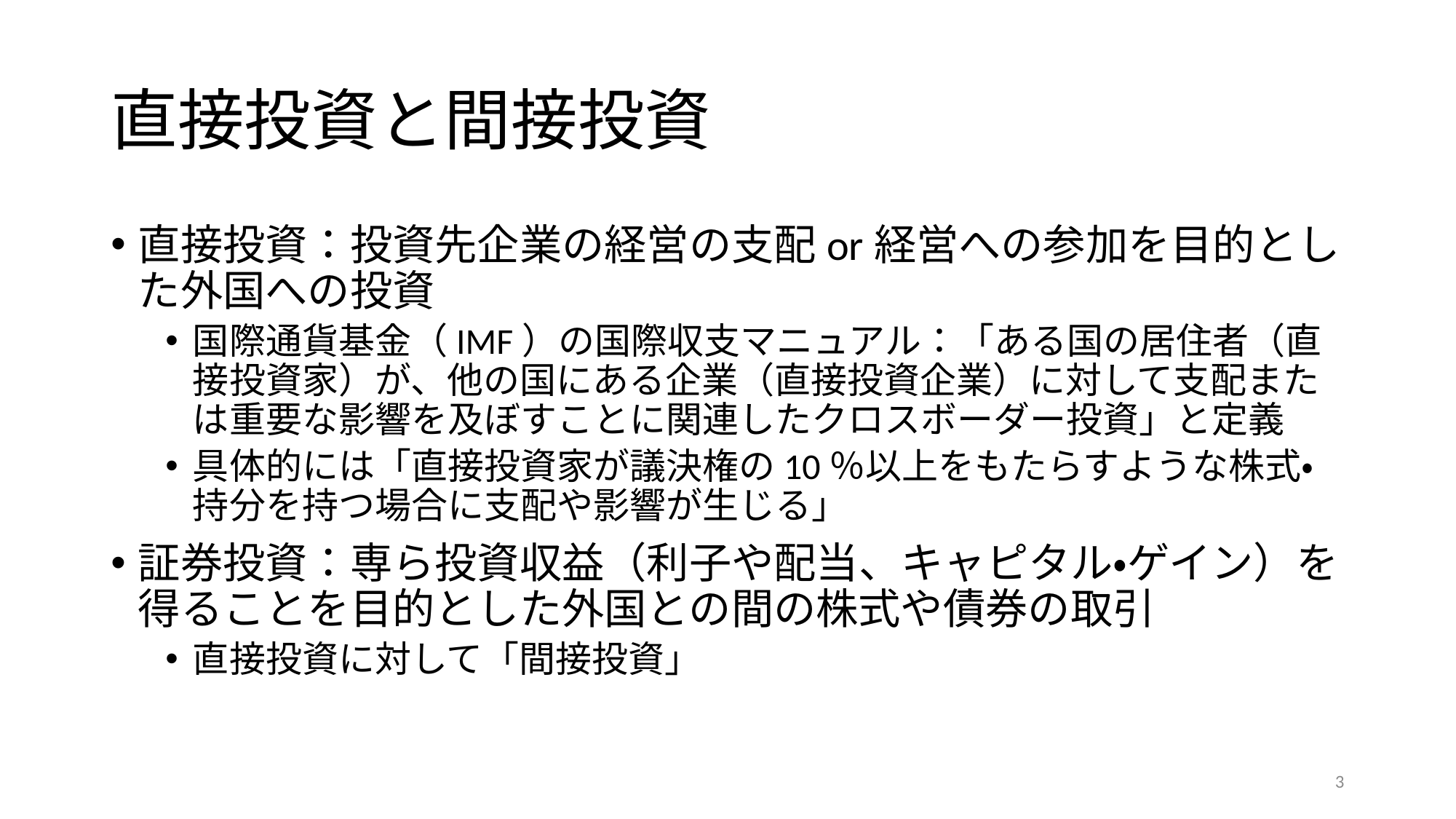

# 直接投資と間接投資
直接投資：投資先企業の経営の支配or経営への参加を目的とした外国への投資
国際通貨基金（IMF）の国際収支マニュアル：「ある国の居住者（直接投資家）が、他の国にある企業（直接投資企業）に対して支配または重要な影響を及ぼすことに関連したクロスボーダー投資」と定義
具体的には「直接投資家が議決権の10％以上をもたらすような株式・持分を持つ場合に支配や影響が生じる」
証券投資：専ら投資収益（利子や配当、キャピタル・ゲイン）を得ることを目的とした外国との間の株式や債券の取引
直接投資に対して「間接投資」
3